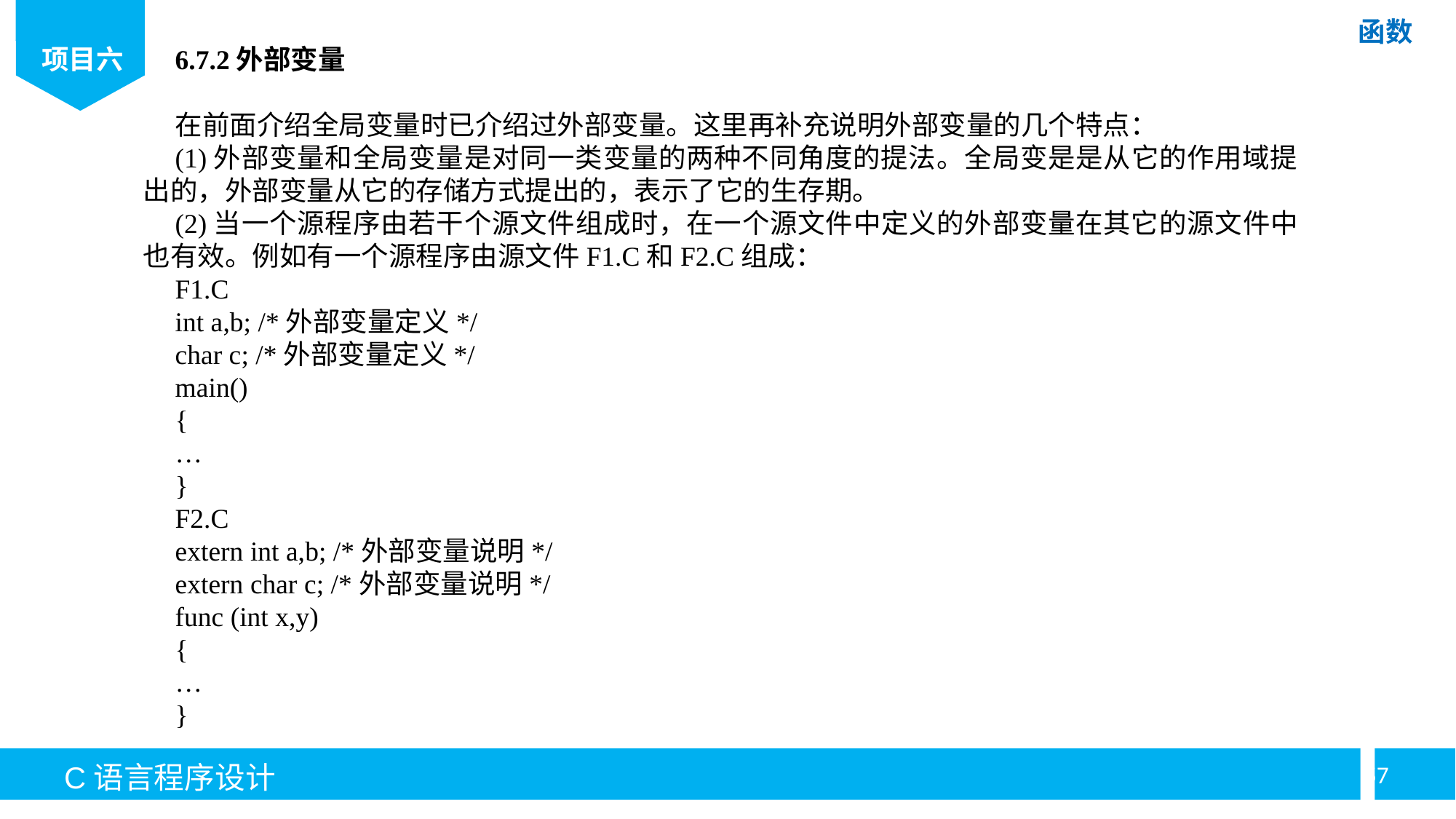

6.7.2外部变量

在前面介绍全局变量时已介绍过外部变量。这里再补充说明外部变量的几个特点：
(1)外部变量和全局变量是对同一类变量的两种不同角度的提法。全局变是是从它的作用域提出的，外部变量从它的存储方式提出的，表示了它的生存期。
(2)当一个源程序由若干个源文件组成时，在一个源文件中定义的外部变量在其它的源文件中也有效。例如有一个源程序由源文件F1.C和F2.C组成：
F1.C
int a,b; /*外部变量定义*/
char c; /*外部变量定义*/
main()
{
…
}
F2.C
extern int a,b; /*外部变量说明*/
extern char c; /*外部变量说明*/
func (int x,y)
{
…
}